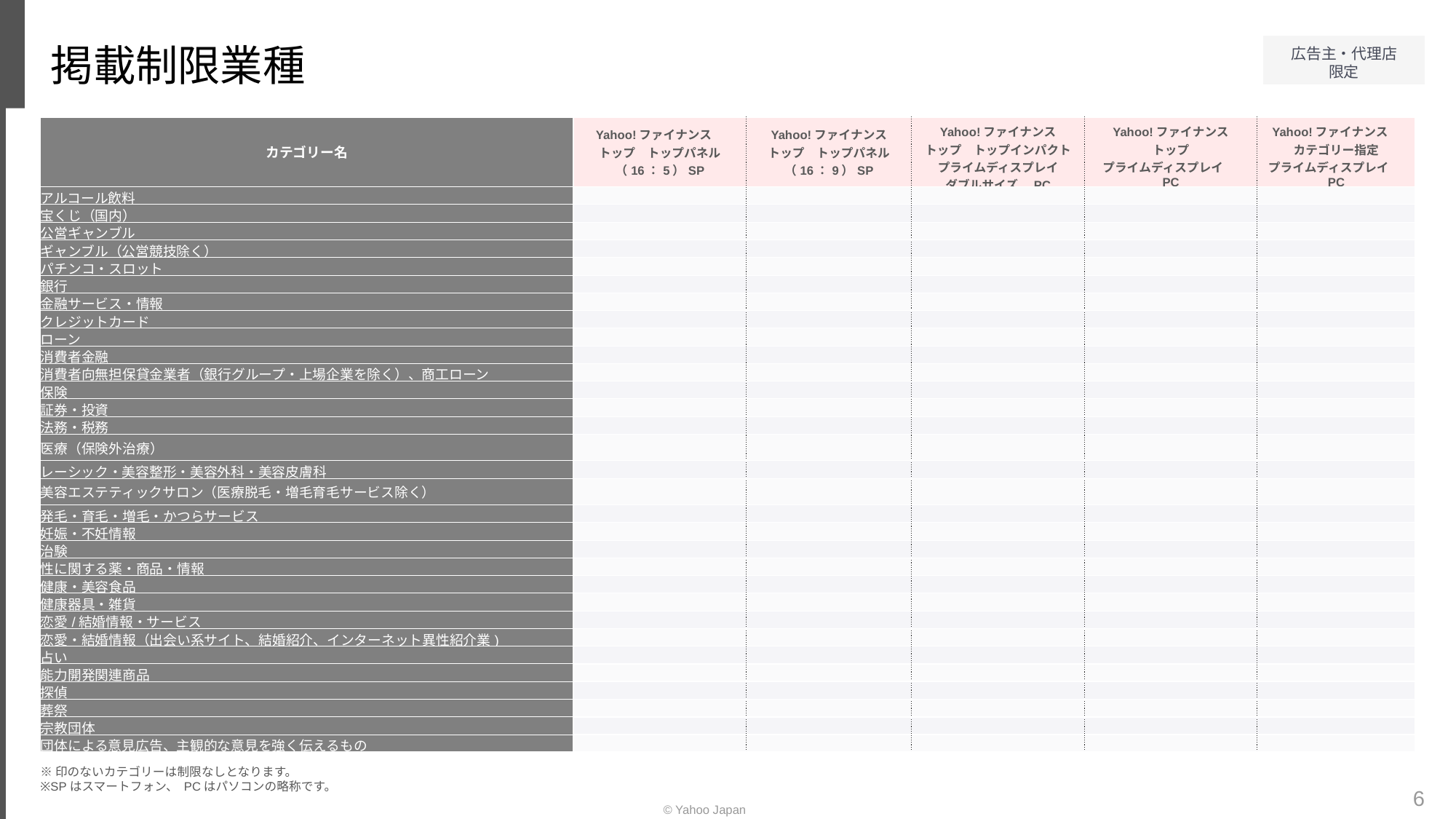

掲載制限業種
| カテゴリー名 | Yahoo!ファイナンス　 トップ　トップパネル （16：5）SP | Yahoo!ファイナンス トップ　トップパネル（16：9）SP | Yahoo!ファイナンス トップ　トップインパクト プライムディスプレイ ダブルサイズ　PC | Yahoo!ファイナンス トップ プライムディスプレイ　PC | Yahoo!ファイナンス　 カテゴリー指定 プライムディスプレイ　PC |
| --- | --- | --- | --- | --- | --- |
| アルコール飲料 |  |  |  |  |  |
| 宝くじ（国内） |  |  |  |  |  |
| 公営ギャンブル |  |  |  |  |  |
| ギャンブル（公営競技除く） |  |  |  |  |  |
| パチンコ・スロット |  |  |  |  |  |
| 銀行 |  |  |  |  |  |
| 金融サービス・情報 |  |  |  |  |  |
| クレジットカード |  |  |  |  |  |
| ローン |  |  |  |  |  |
| 消費者金融 |  |  |  |  |  |
| 消費者向無担保貸金業者（銀行グループ・上場企業を除く）、商工ローン |  |  |  |  |  |
| 保険 |  |  |  |  |  |
| 証券・投資 |  |  |  |  |  |
| 法務・税務 |  |  |  |  |  |
| 医療（保険外治療） |  |  |  |  |  |
| レーシック・美容整形・美容外科・美容皮膚科 |  |  |  |  |  |
| 美容エステティックサロン（医療脱毛・増毛育毛サービス除く） |  |  |  |  |  |
| 発毛・育毛・増毛・かつらサービス |  |  |  |  |  |
| 妊娠・不妊情報 |  |  |  |  |  |
| 治験 |  |  |  |  |  |
| 性に関する薬・商品・情報 |  |  |  |  |  |
| 健康・美容食品 |  |  |  |  |  |
| 健康器具・雑貨 |  |  |  |  |  |
| 恋愛/結婚情報・サービス |  |  |  |  |  |
| 恋愛・結婚情報（出会い系サイト、結婚紹介、インターネット異性紹介業) |  |  |  |  |  |
| 占い |  |  |  |  |  |
| 能力開発関連商品 |  |  |  |  |  |
| 探偵 |  |  |  |  |  |
| 葬祭 |  |  |  |  |  |
| 宗教団体 |  |  |  |  |  |
| 団体による意見広告、主観的な意見を強く伝えるもの |  |  |  |  |  |
※印のないカテゴリーは制限なしとなります。
※SPはスマートフォン、 PCはパソコンの略称です。
6